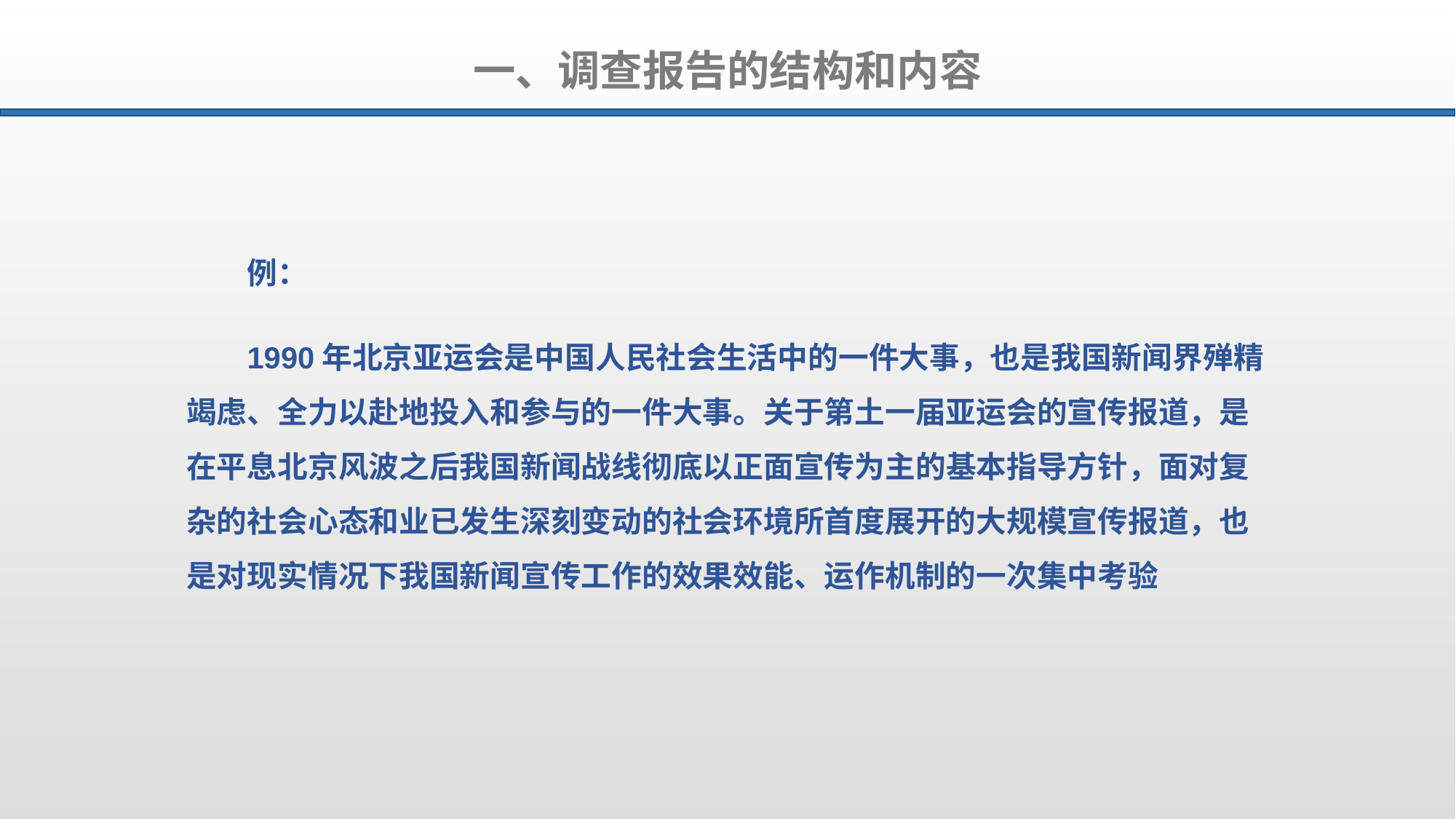

一、调查报告的结构和内容

例：
1990年北京亚运会是中国人民社会生活中的一件大事，也是我国新闻界殚精竭虑、全力以赴地投入和参与的一件大事。关于第土一届亚运会的宣传报道，是在平息北京风波之后我国新闻战线彻底以正面宣传为主的基本指导方针，面对复杂的社会心态和业已发生深刻变动的社会环境所首度展开的大规模宣传报道，也是对现实情况下我国新闻宣传工作的效果效能、运作机制的一次集中考验